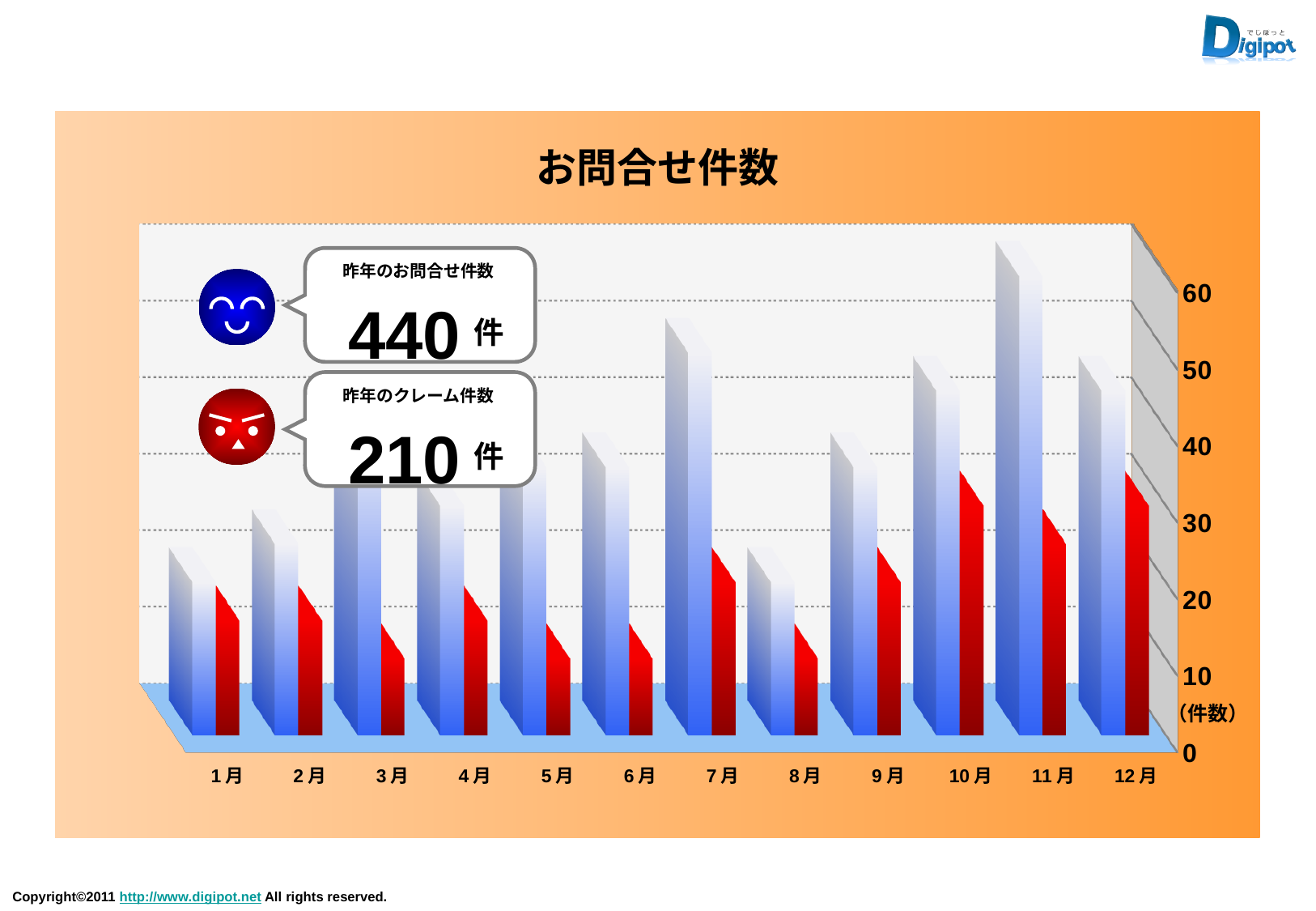

お問合せ件数

[unsupported chart]

昨年のお問合せ件数

440
件

昨年のクレーム件数

210
件
（件数）